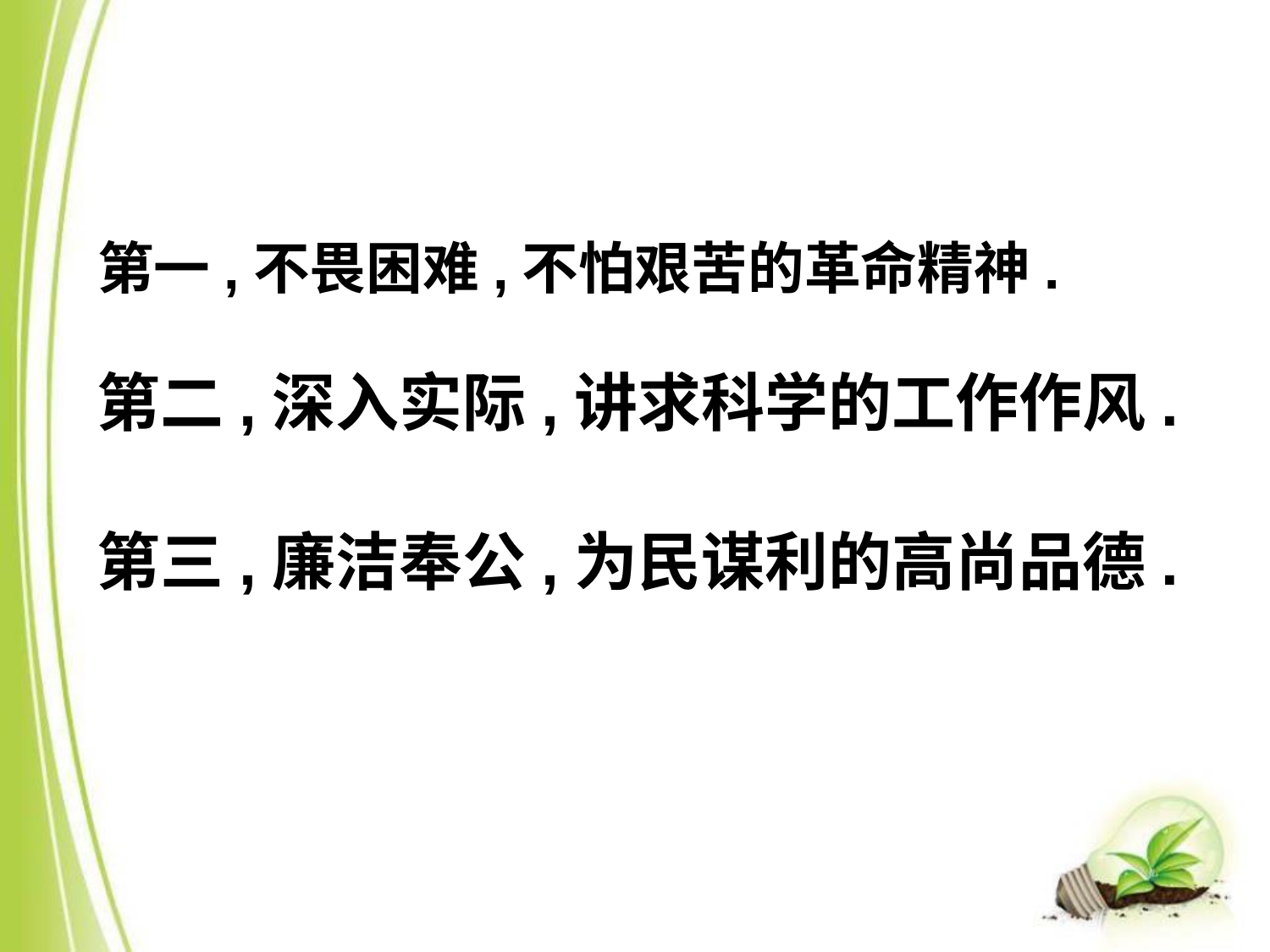

第一,不畏困难,不怕艰苦的革命精神.
第二,深入实际,讲求科学的工作作风.
第三,廉洁奉公,为民谋利的高尚品德.